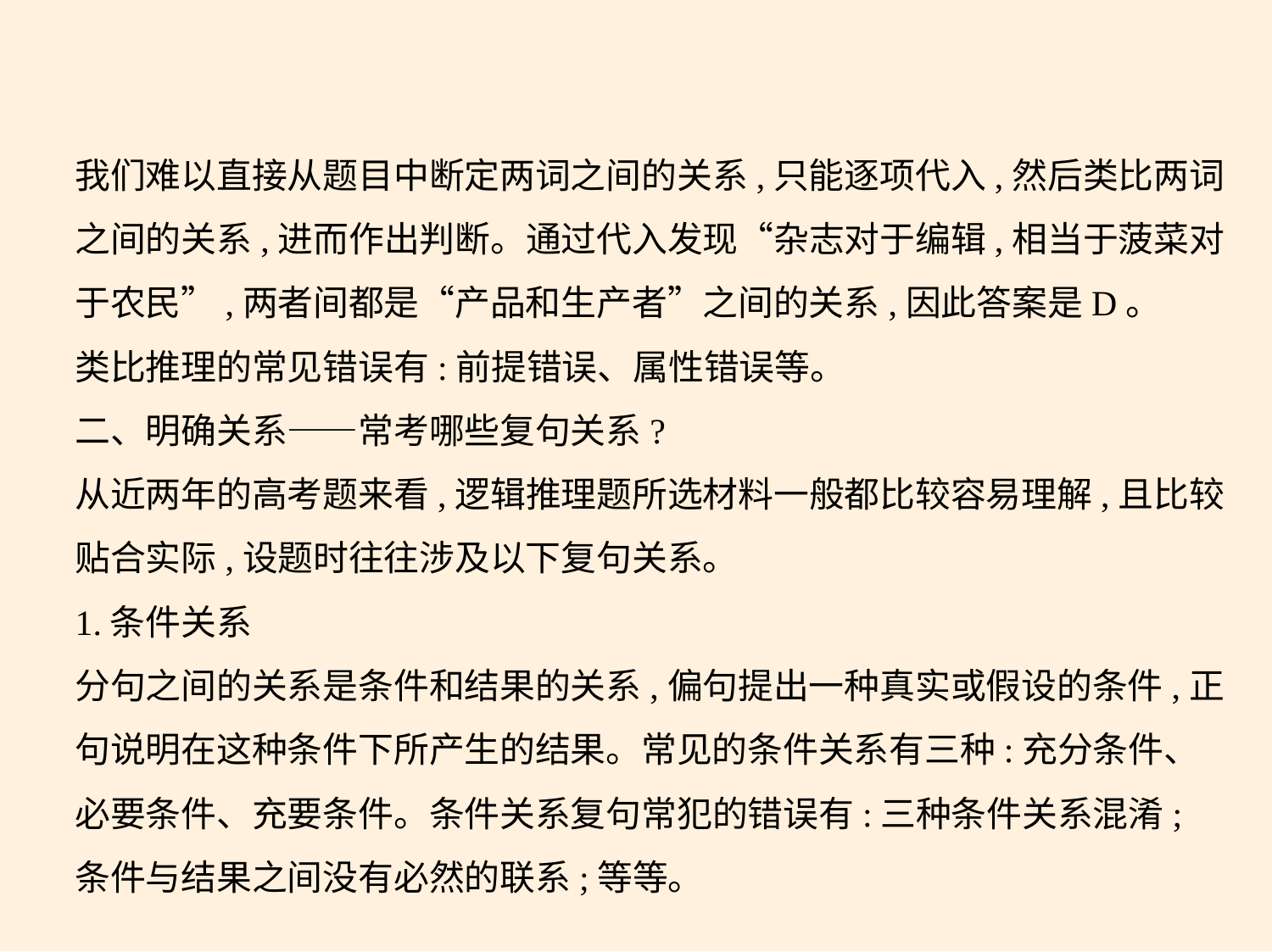

我们难以直接从题目中断定两词之间的关系,只能逐项代入,然后类比两词
之间的关系,进而作出判断。通过代入发现“杂志对于编辑,相当于菠菜对
于农民”,两者间都是“产品和生产者”之间的关系,因此答案是D。
类比推理的常见错误有:前提错误、属性错误等。
二、明确关系——常考哪些复句关系?
从近两年的高考题来看,逻辑推理题所选材料一般都比较容易理解,且比较
贴合实际,设题时往往涉及以下复句关系。
1.条件关系
分句之间的关系是条件和结果的关系,偏句提出一种真实或假设的条件,正
句说明在这种条件下所产生的结果。常见的条件关系有三种:充分条件、
必要条件、充要条件。条件关系复句常犯的错误有:三种条件关系混淆;
条件与结果之间没有必然的联系;等等。